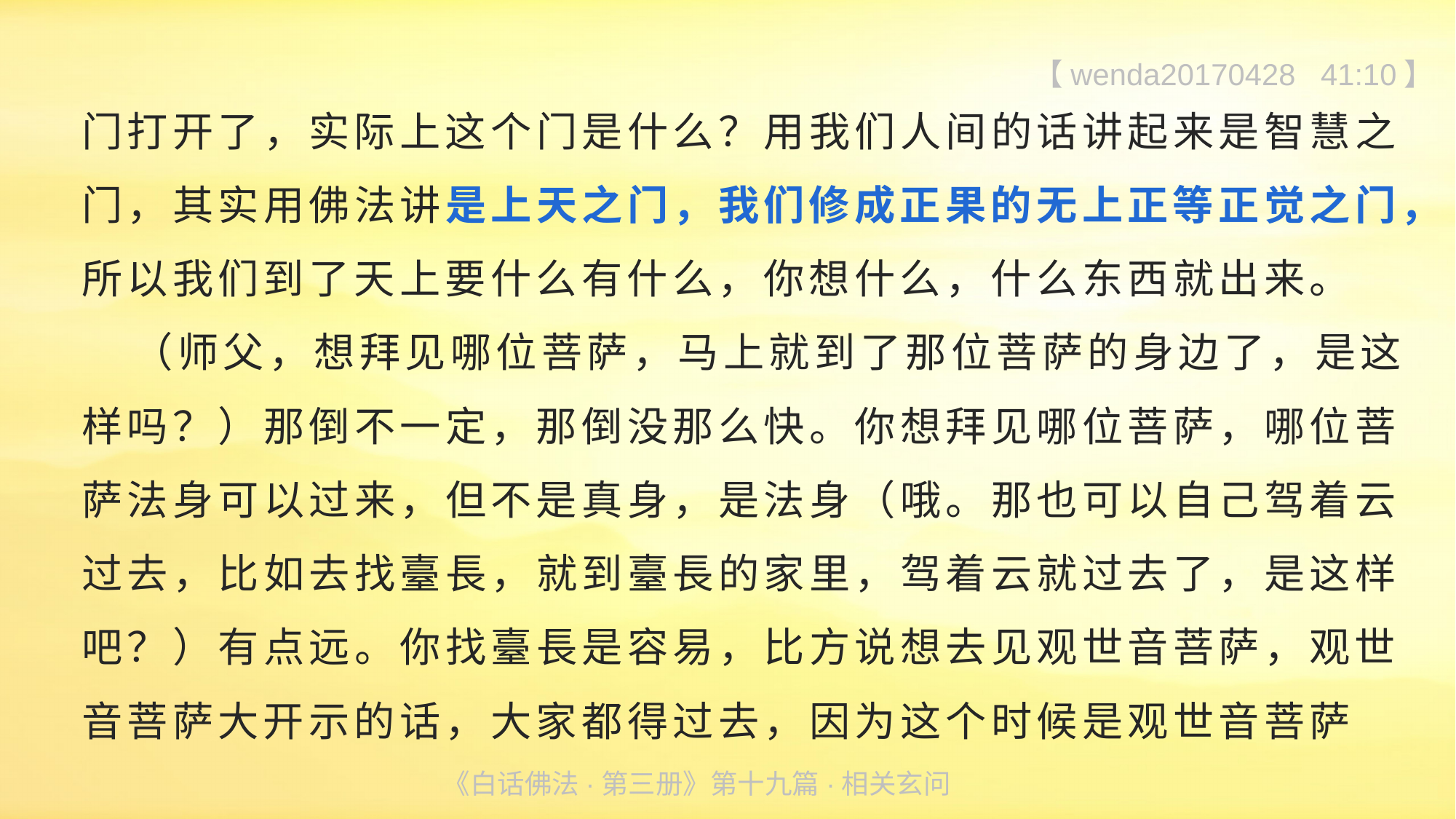

【wenda20170428   41:10】
门打开了，实际上这个门是什么？用我们人间的话讲起来是智慧之门，其实用佛法讲是上天之门，我们修成正果的无上正等正觉之门，所以我们到了天上要什么有什么，你想什么，什么东西就出来。
   （师父，想拜见哪位菩萨，马上就到了那位菩萨的身边了，是这样吗？）那倒不一定，那倒没那么快。你想拜见哪位菩萨，哪位菩萨法身可以过来，但不是真身，是法身（哦。那也可以自己驾着云过去，比如去找臺長，就到臺長的家里，驾着云就过去了，是这样吧？）有点远。你找臺長是容易，比方说想去见观世音菩萨，观世音菩萨大开示的话，大家都得过去，因为这个时候是观世音菩萨
《白话佛法·第三册》第十九篇·相关玄问